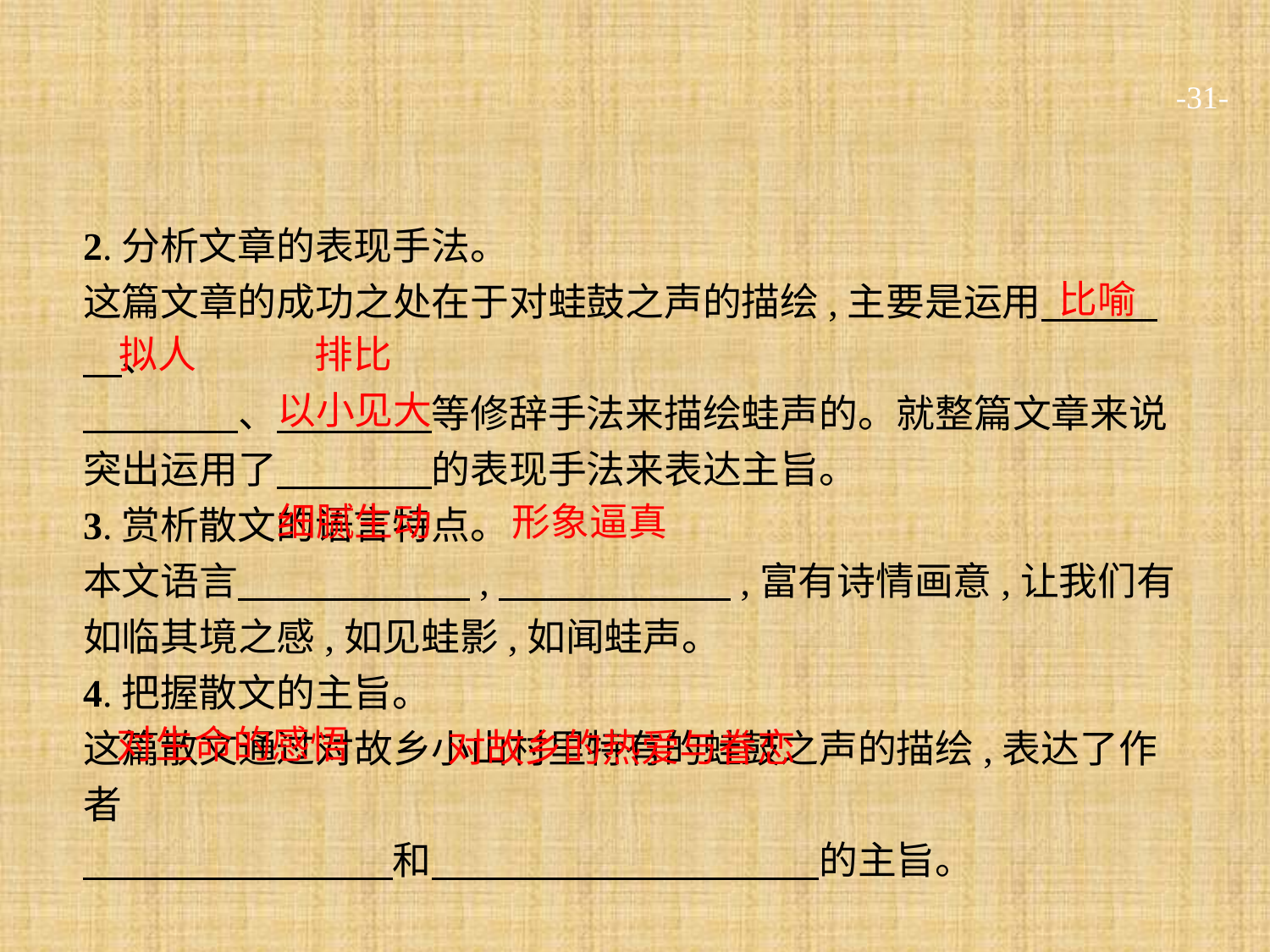

-31-
2.分析文章的表现手法。
这篇文章的成功之处在于对蛙鼓之声的描绘,主要是运用　　　　、
　　　　、　　　　等修辞手法来描绘蛙声的。就整篇文章来说突出运用了　　　　的表现手法来表达主旨。
3.赏析散文的语言特点。
本文语言　　　　　　,　　　　　　,富有诗情画意,让我们有如临其境之感,如见蛙影,如闻蛙声。
4.把握散文的主旨。
这篇散文通过对故乡小山村里特有的蛙鼓之声的描绘,表达了作者
　　　　　　　　和　　　　　　　　　　的主旨。
比喻
排比
拟人
以小见大
细腻生动
形象逼真
对生命的感悟
对故乡的热爱与眷恋